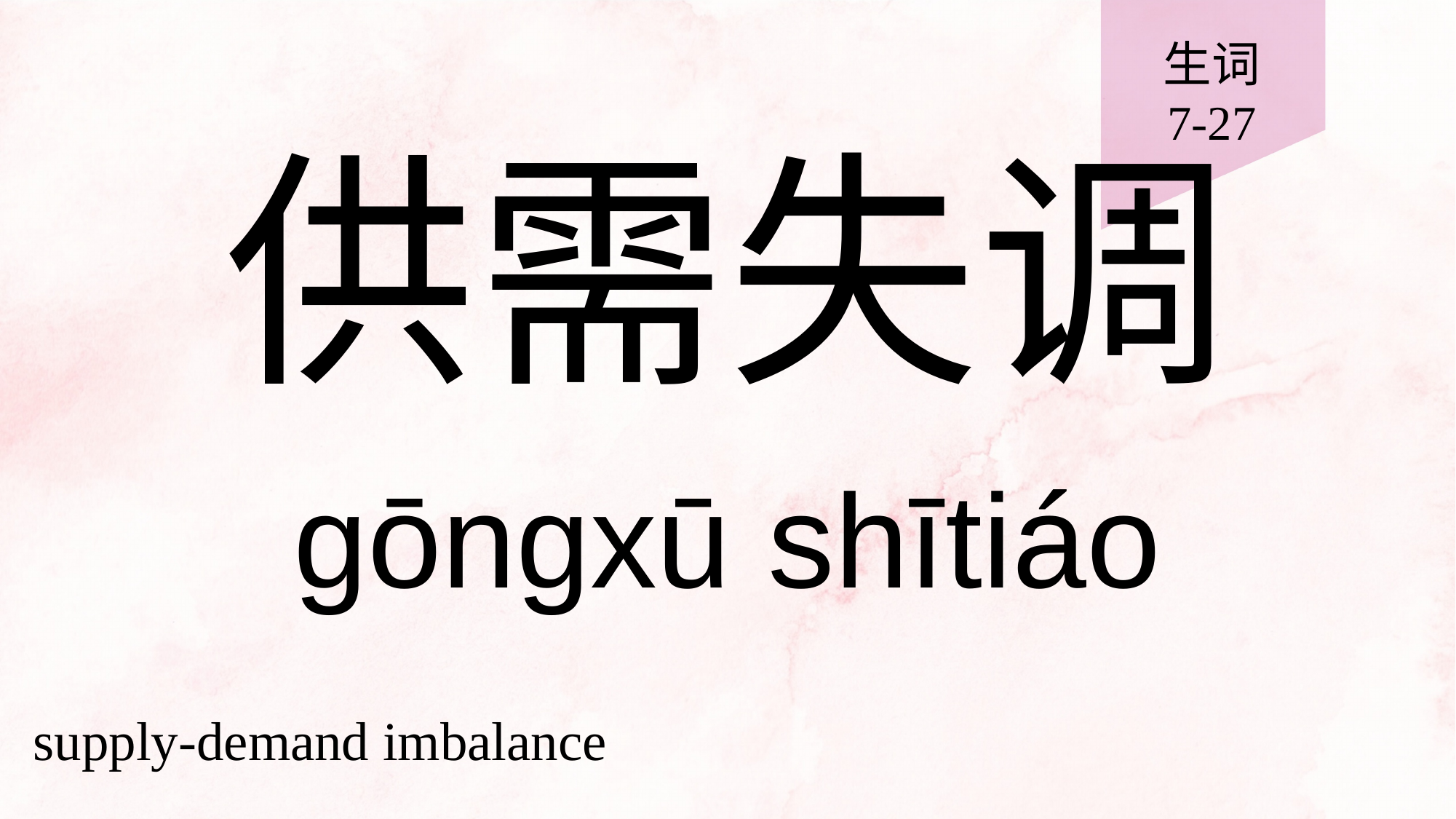

生词
7-27
# 供需失调
gōngxū shītiáo
supply-demand imbalance